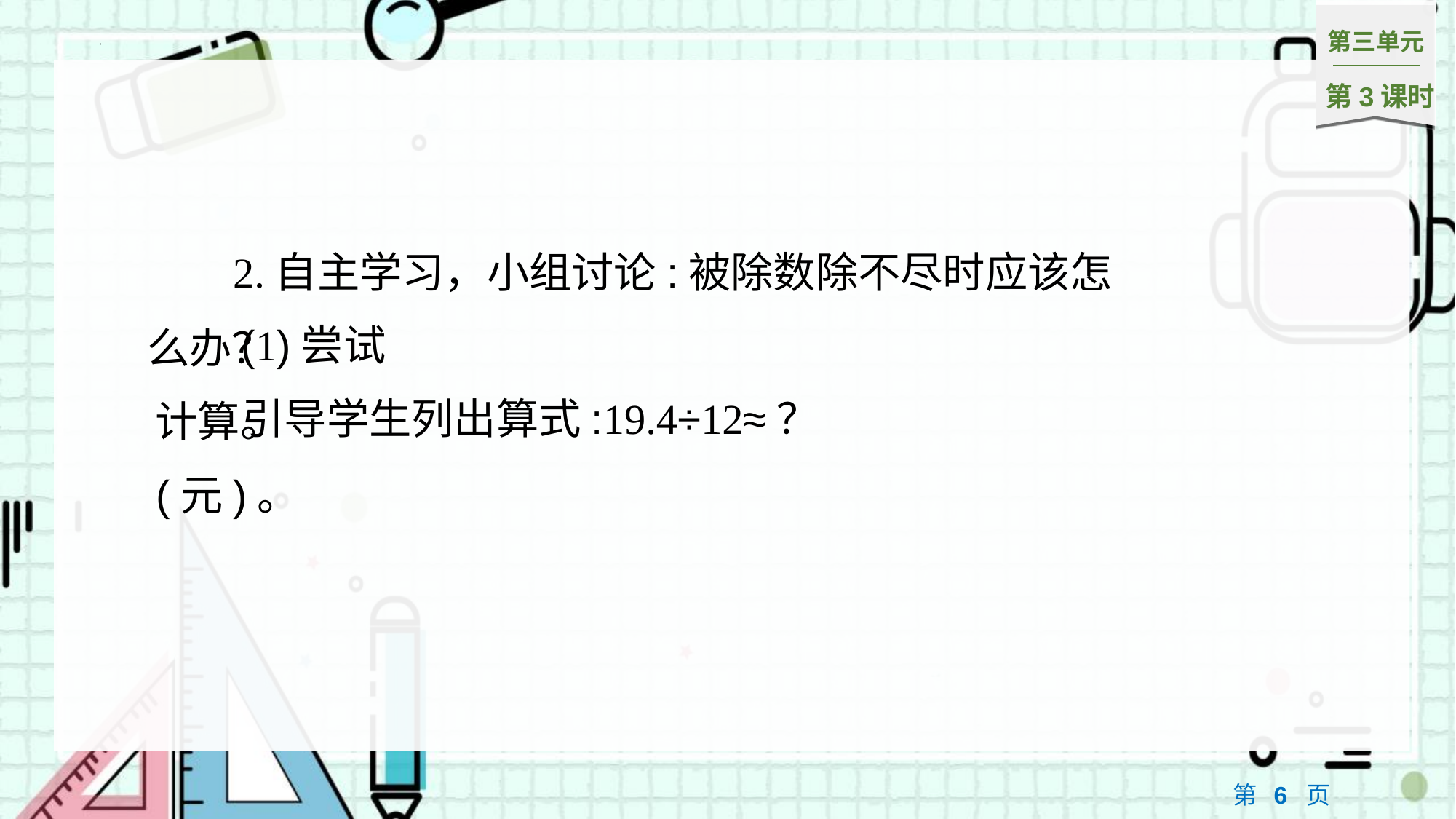

2.自主学习，小组讨论:被除数除不尽时应该怎么办？
(1)尝试计算。
引导学生列出算式:19.4÷12≈？(元)。